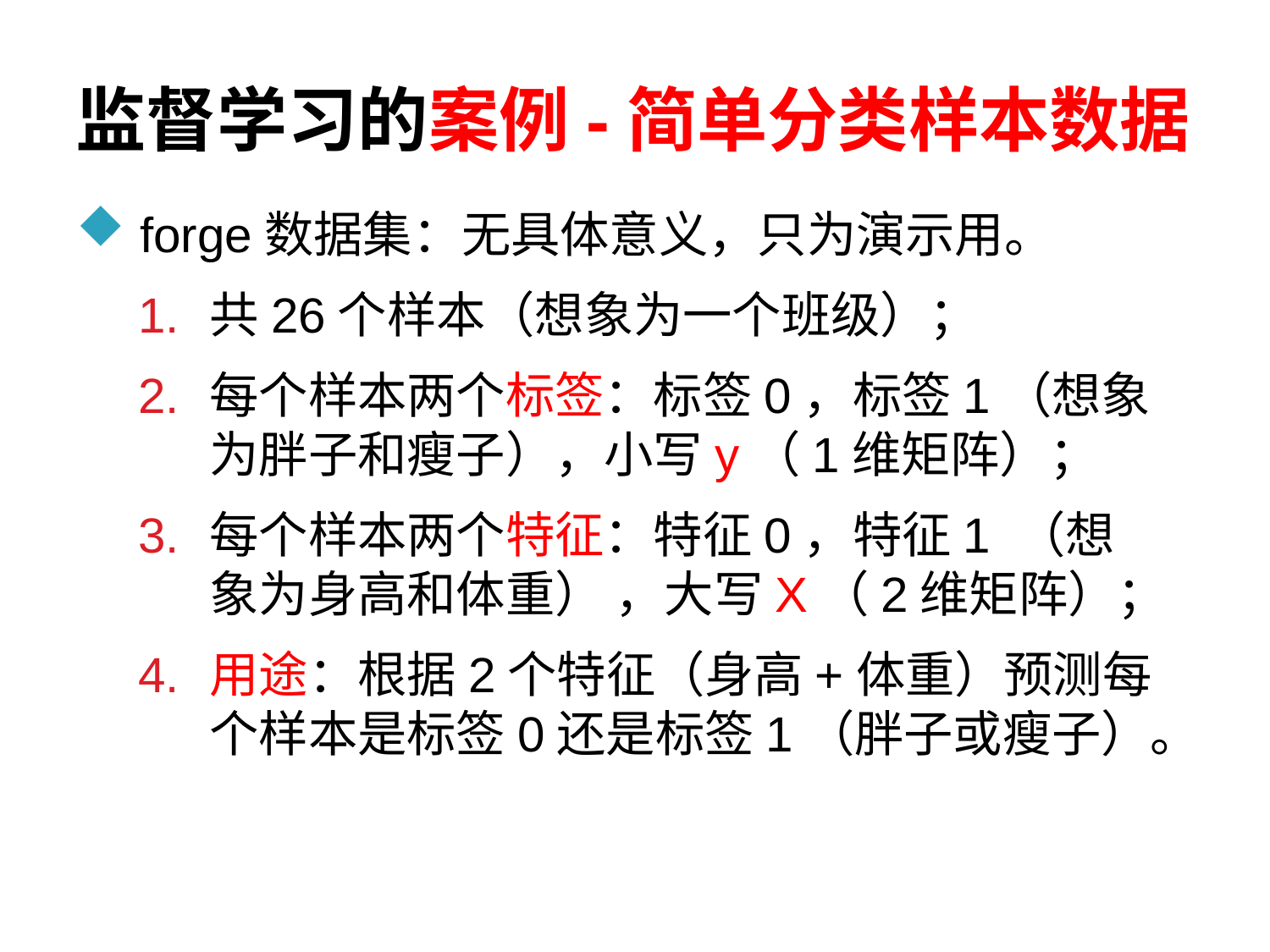

# 监督学习的案例-简单分类样本数据
forge数据集：无具体意义，只为演示用。
共26个样本（想象为一个班级）；
每个样本两个标签：标签0，标签1（想象为胖子和瘦子），小写y（1维矩阵）；
每个样本两个特征：特征0，特征1 （想象为身高和体重） ，大写X（2维矩阵）；
用途：根据2个特征（身高+体重）预测每个样本是标签0还是标签1（胖子或瘦子）。